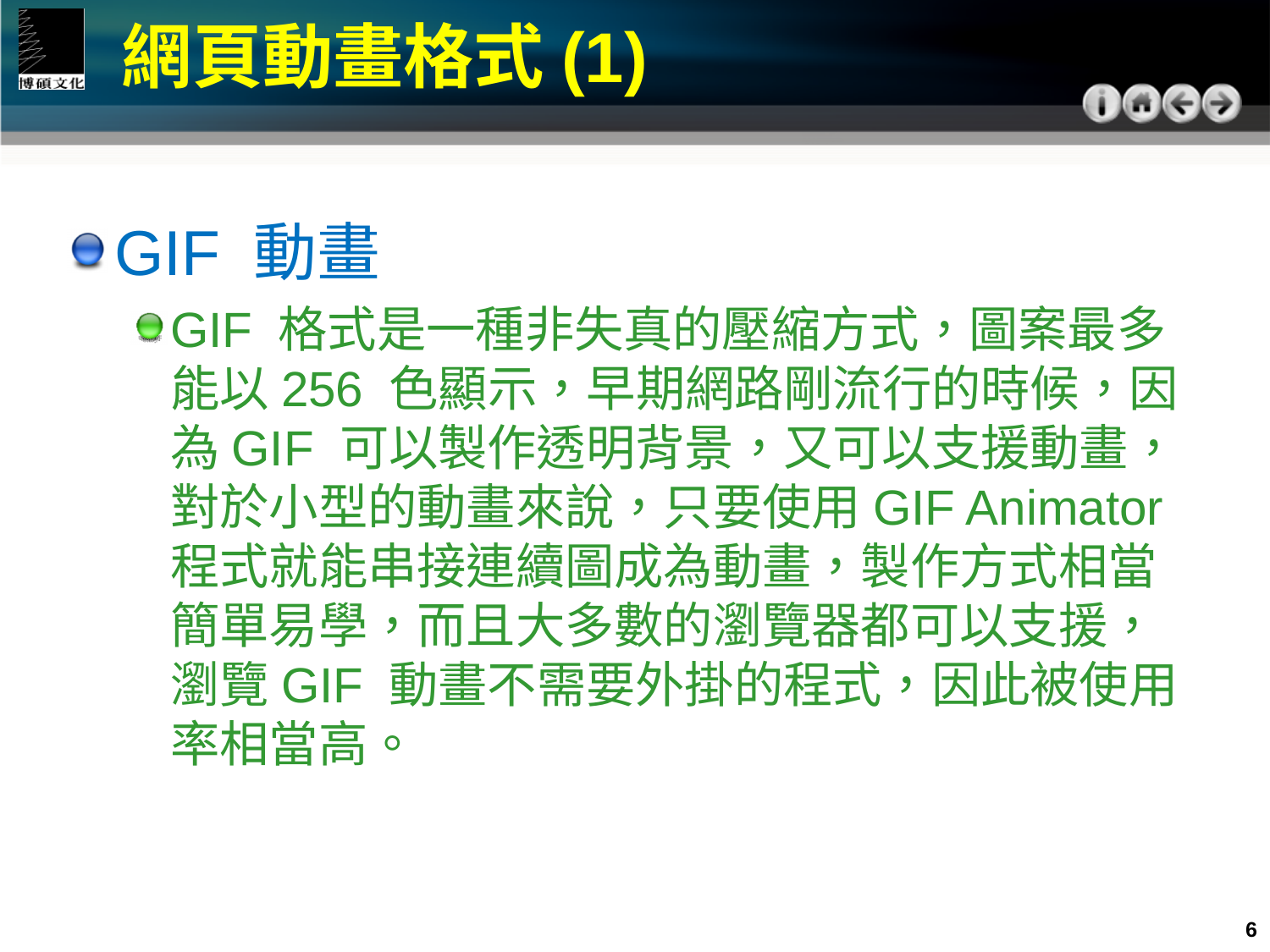

網頁動畫格式(1)
GIF 動畫
GIF 格式是一種非失真的壓縮方式，圖案最多能以256 色顯示，早期網路剛流行的時候，因為GIF 可以製作透明背景，又可以支援動畫，對於小型的動畫來說，只要使用GIF Animator 程式就能串接連續圖成為動畫，製作方式相當簡單易學，而且大多數的瀏覽器都可以支援，瀏覽GIF 動畫不需要外掛的程式，因此被使用率相當高。